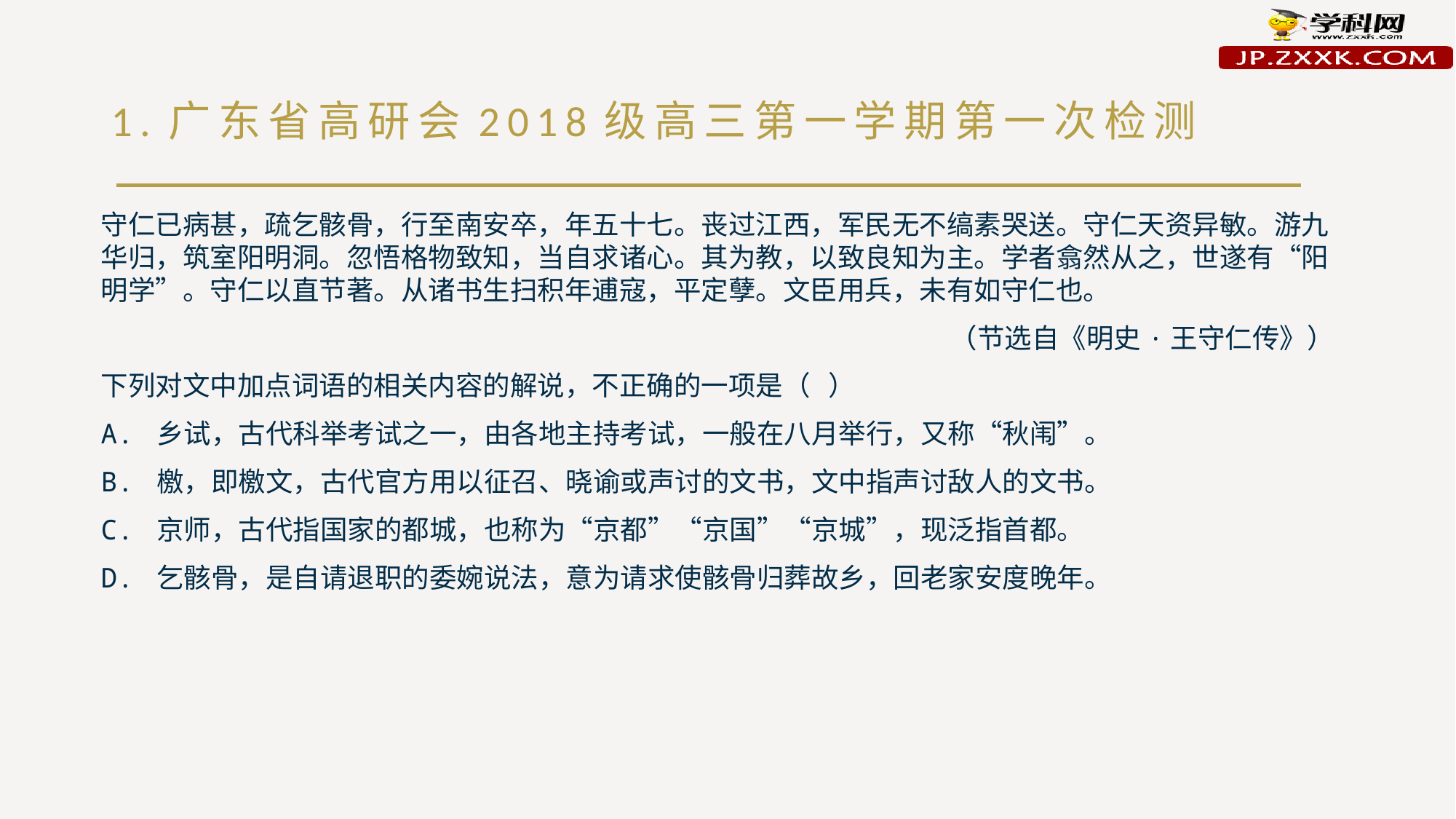

# 1.广东省高研会2018级高三第一学期第一次检测
守仁已病甚，疏乞骸骨，行至南安卒，年五十七。丧过江西，军民无不缟素哭送。守仁天资异敏。游九华归，筑室阳明洞。忽悟格物致知，当自求诸心。其为教，以致良知为主。学者翕然从之，世遂有“阳明学”。守仁以直节著。从诸书生扫积年逋寇，平定孽。文臣用兵，未有如守仁也。
（节选自《明史·王守仁传》）
下列对文中加点词语的相关内容的解说，不正确的一项是（   ）
A. 乡试，古代科举考试之一，由各地主持考试，一般在八月举行，又称“秋闱”。
B. 檄，即檄文，古代官方用以征召、晓谕或声讨的文书，文中指声讨敌人的文书。
C. 京师，古代指国家的都城，也称为“京都”“京国”“京城”，现泛指首都。
D. 乞骸骨，是自请退职的委婉说法，意为请求使骸骨归葬故乡，回老家安度晚年。